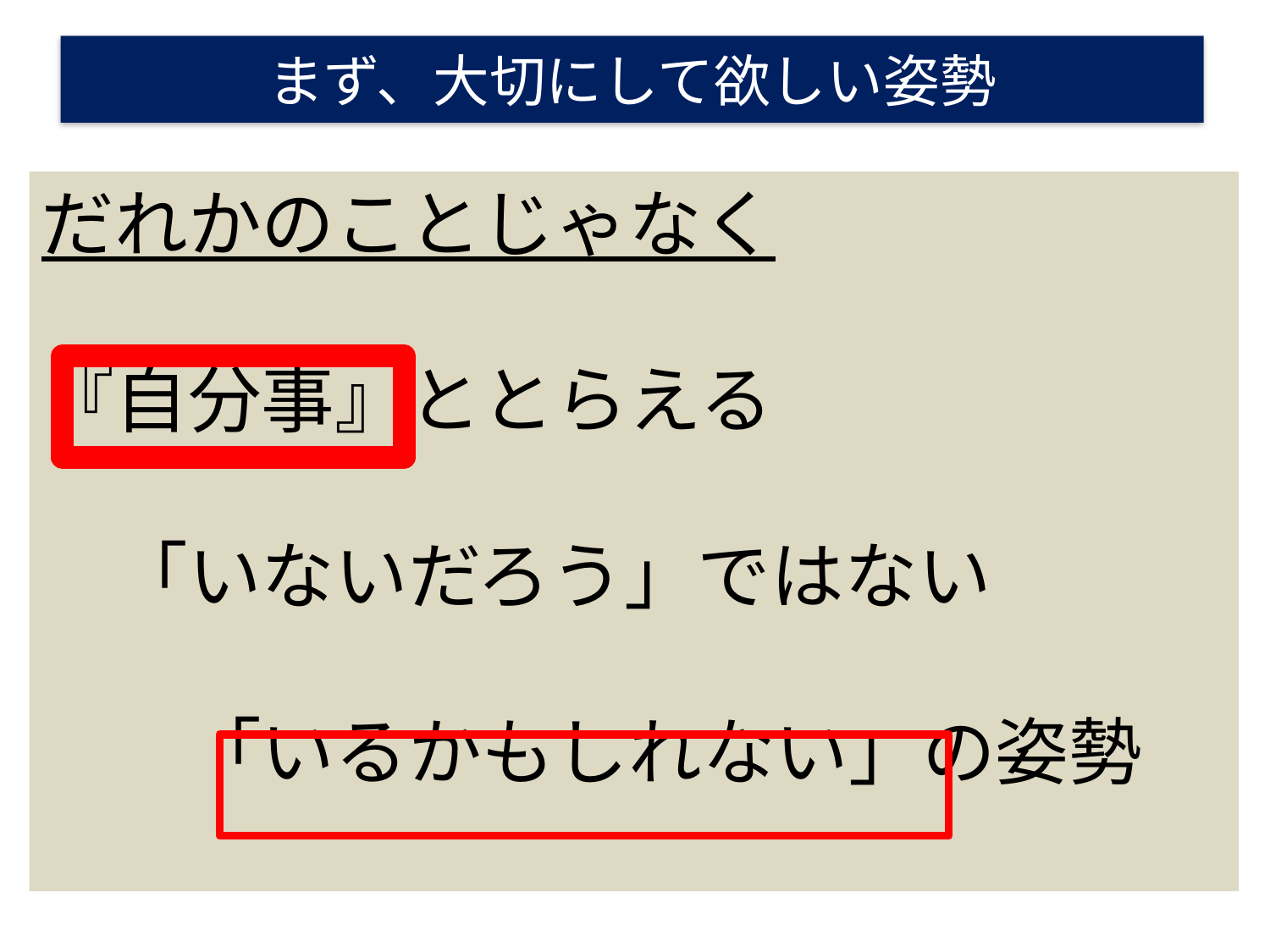

まず、大切にして欲しい姿勢
だれかのことじゃなく

『自分事』ととらえる

　「いないだろう」ではない

　　「いるかもしれない」の姿勢